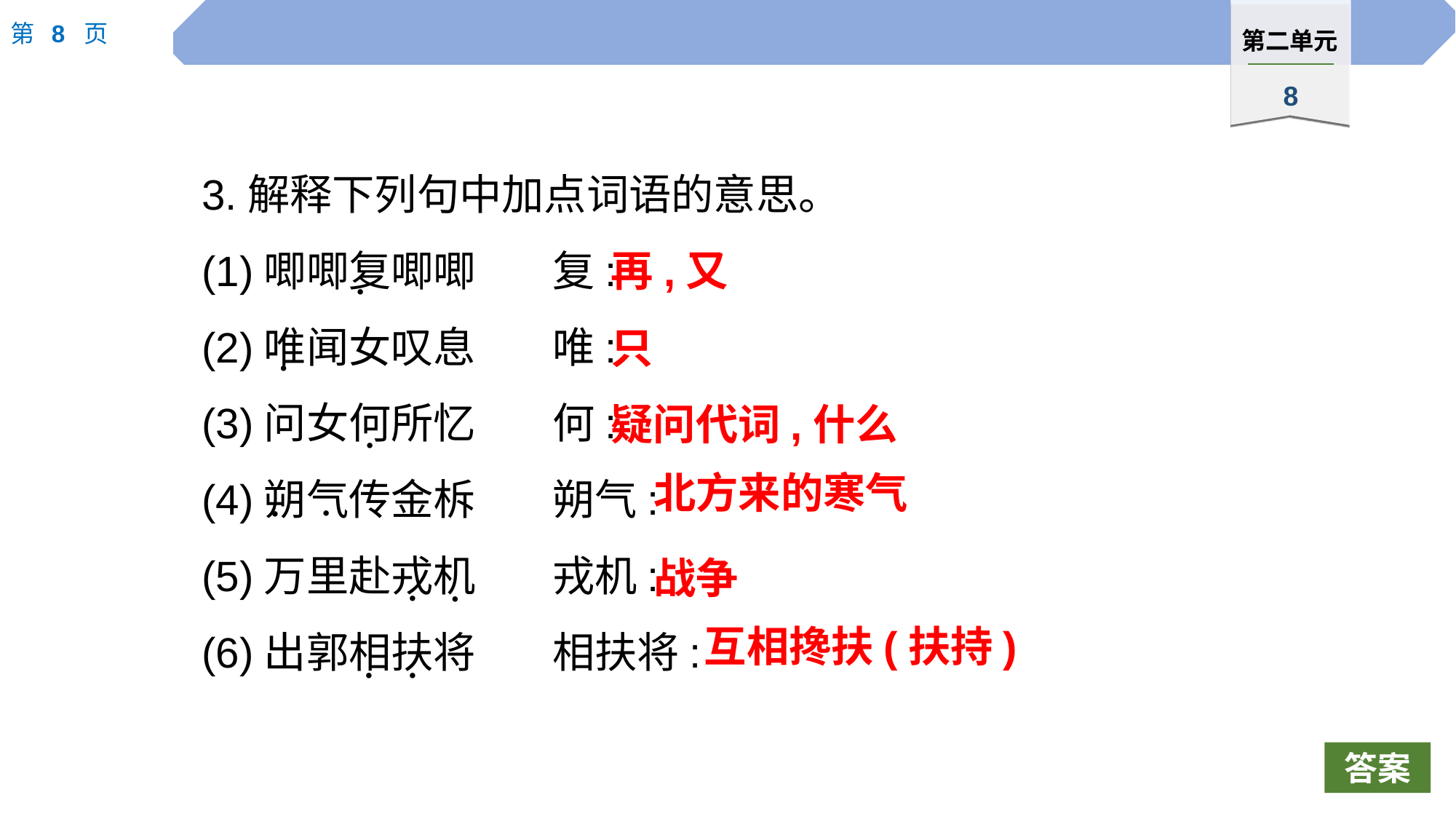

3.解释下列句中加点词语的意思。
(1)唧唧复唧唧	复:
(2)唯闻女叹息	唯:
(3)问女何所忆	何:
(4)朔气传金柝	朔气:
(5)万里赴戎机	戎机:
(6)出郭相扶将	相扶将:
再,又
 ·
只
 ·
疑问代词,什么
 ·
北方来的寒气
 ·
 ·
战争
 ·
 ·
互相搀扶(扶持)
 ·
 ·
答案